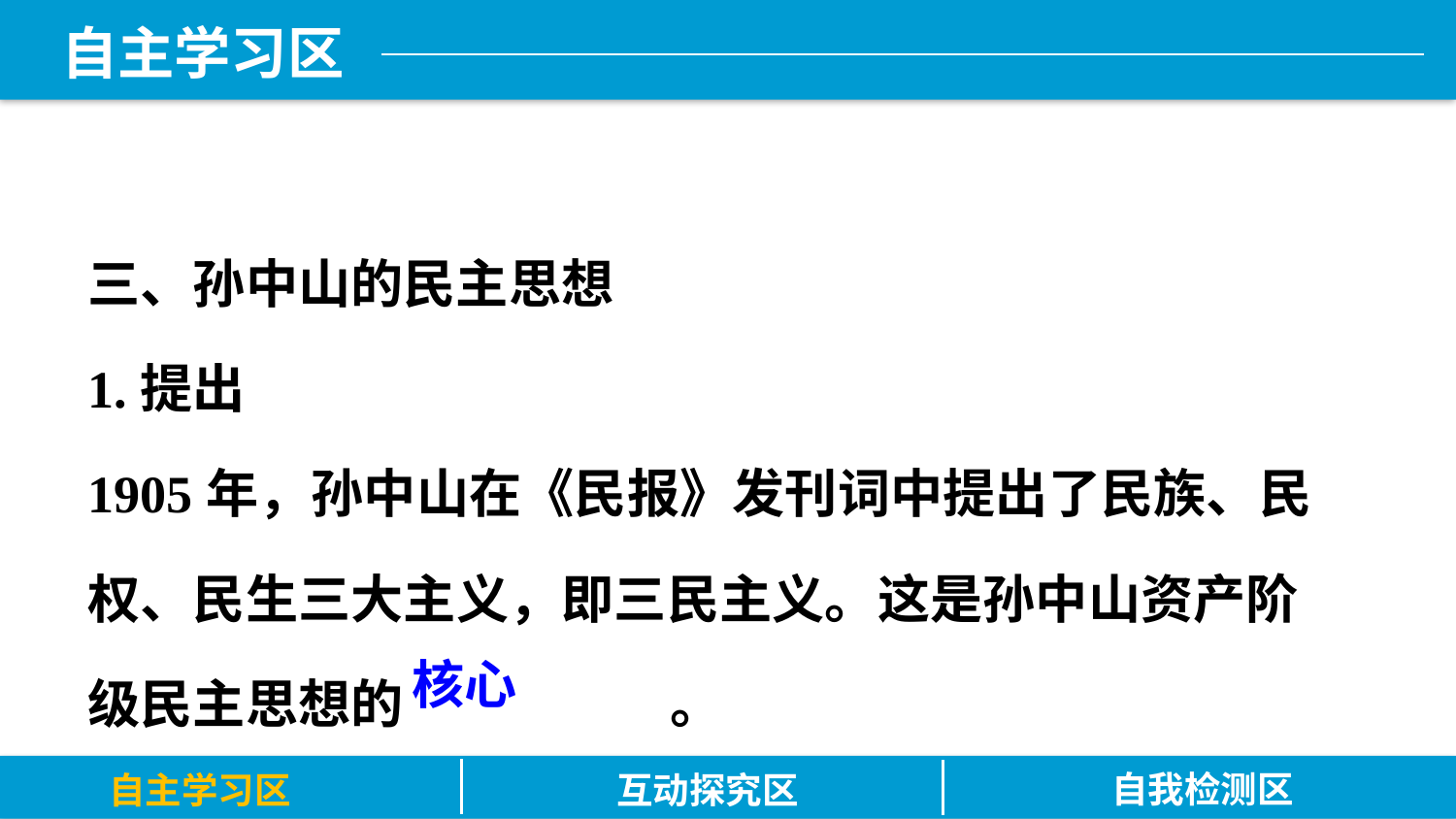

三、孙中山的民主思想
1.提出
1905年，孙中山在《民报》发刊词中提出了民族、民权、民生三大主义，即三民主义。这是孙中山资产阶级民主思想的		。
核心
自我检测区
自主学习区
互动探究区